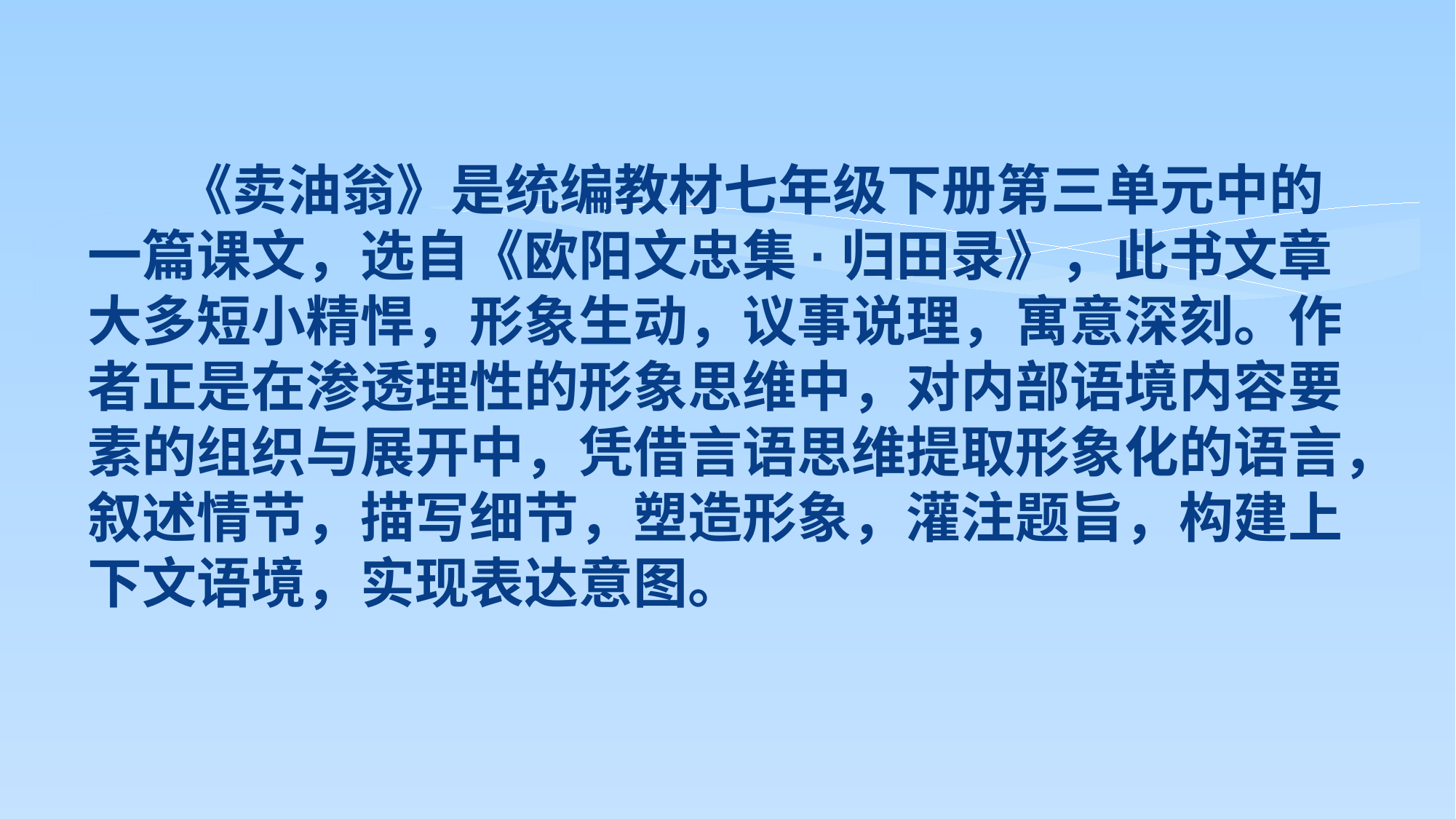

《卖油翁》是统编教材七年级下册第三单元中的一篇课文，选自《欧阳文忠集·归田录》，此书文章大多短小精悍，形象生动，议事说理，寓意深刻。作者正是在渗透理性的形象思维中，对内部语境内容要素的组织与展开中，凭借言语思维提取形象化的语言，叙述情节，描写细节，塑造形象，灌注题旨，构建上下文语境，实现表达意图。